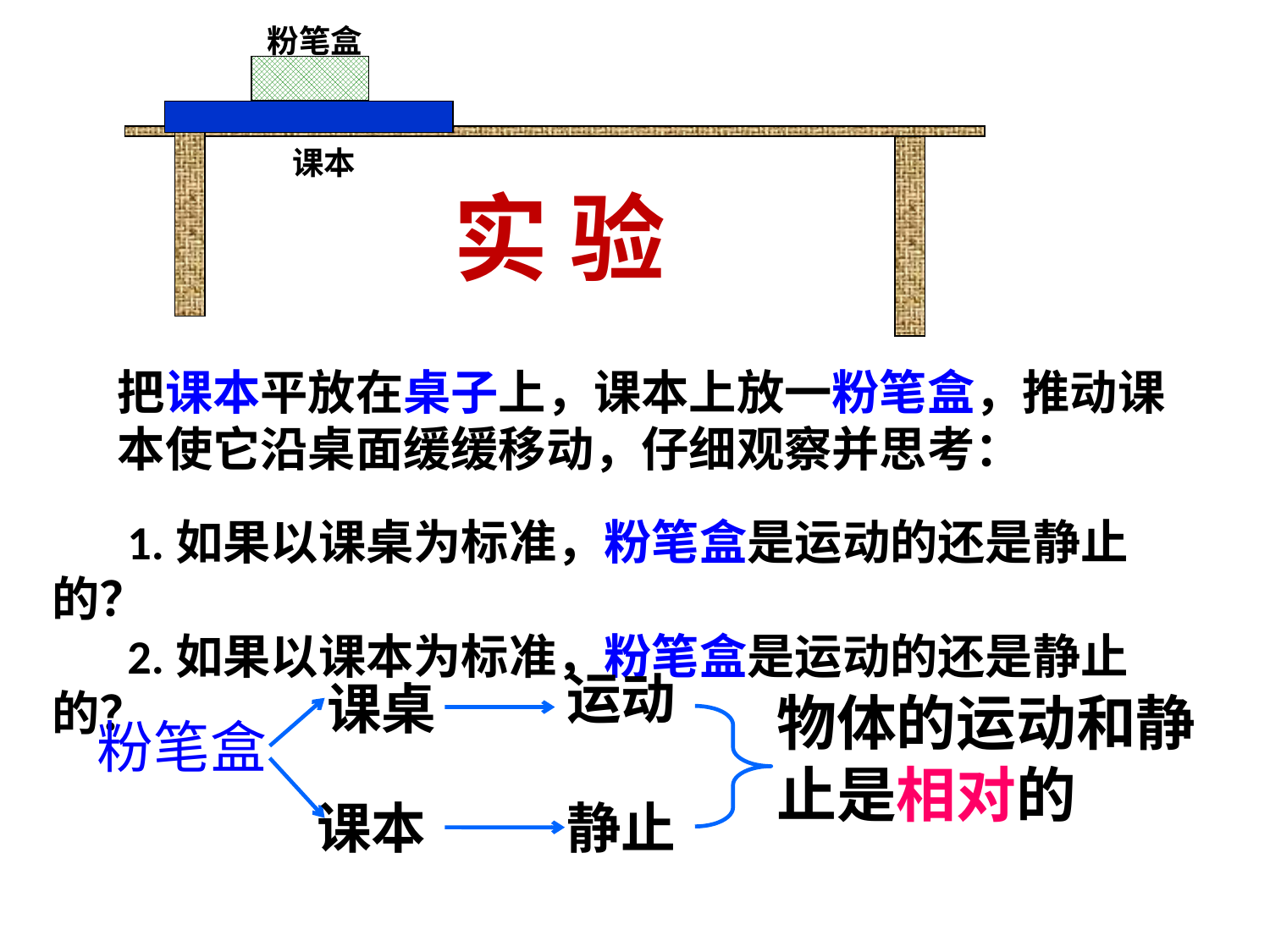

粉笔盒

课本
实 验
把课本平放在桌子上，课本上放一粉笔盒，推动课本使它沿桌面缓缓移动，仔细观察并思考：
       1.如果以课桌为标准，粉笔盒是运动的还是静止的？
       2.如果以课本为标准，粉笔盒是运动的还是静止的？
运动
课桌
物体的运动和静止是相对的

粉笔盒

课本
静止